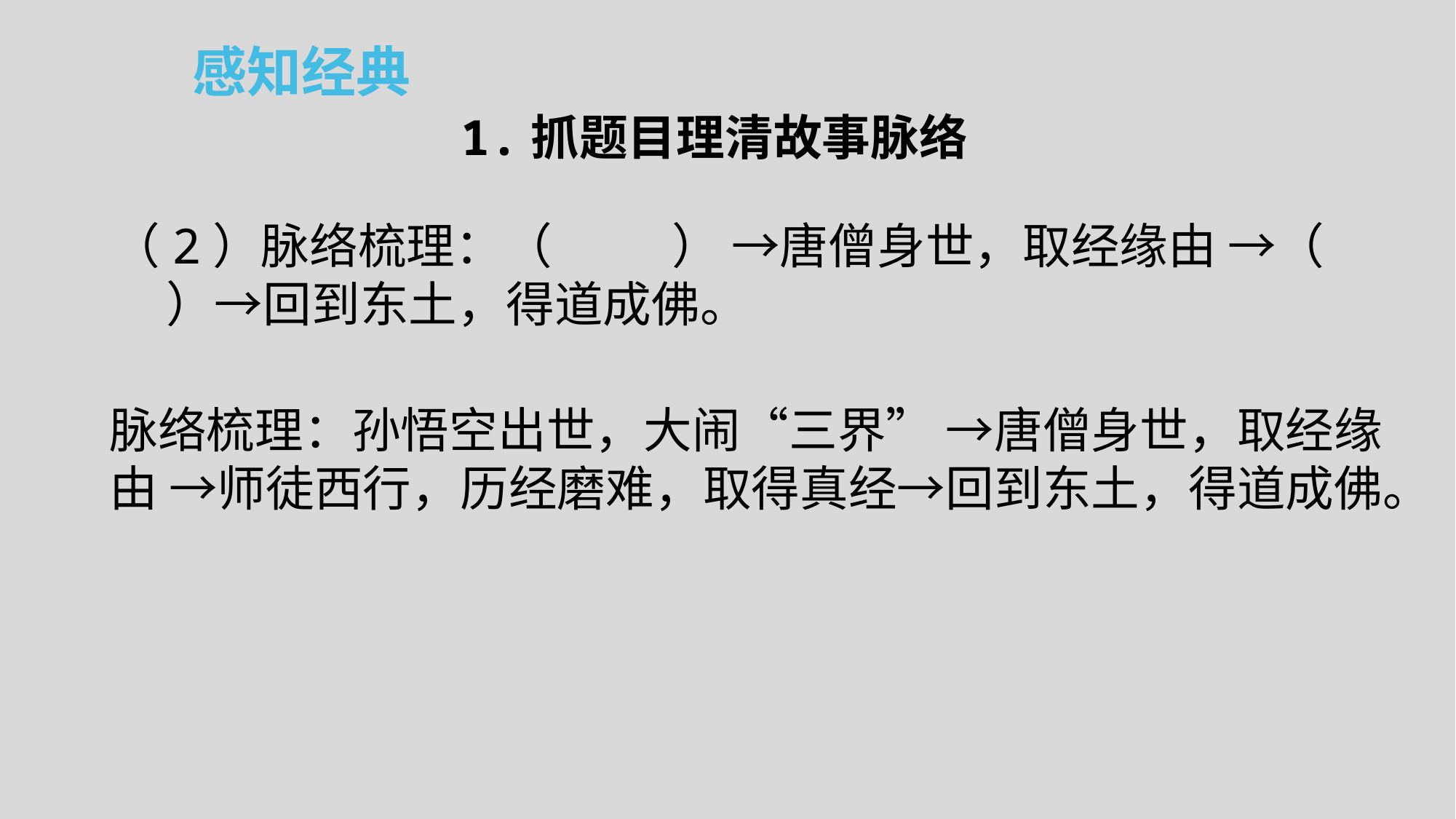

感知经典
1.抓题目理清故事脉络
（2）脉络梳理：（           ） →唐僧身世，取经缘由 →（           ）→回到东土，得道成佛。

脉络梳理：孙悟空出世，大闹“三界” →唐僧身世，取经缘由 →师徒西行，历经磨难，取得真经→回到东土，得道成佛。